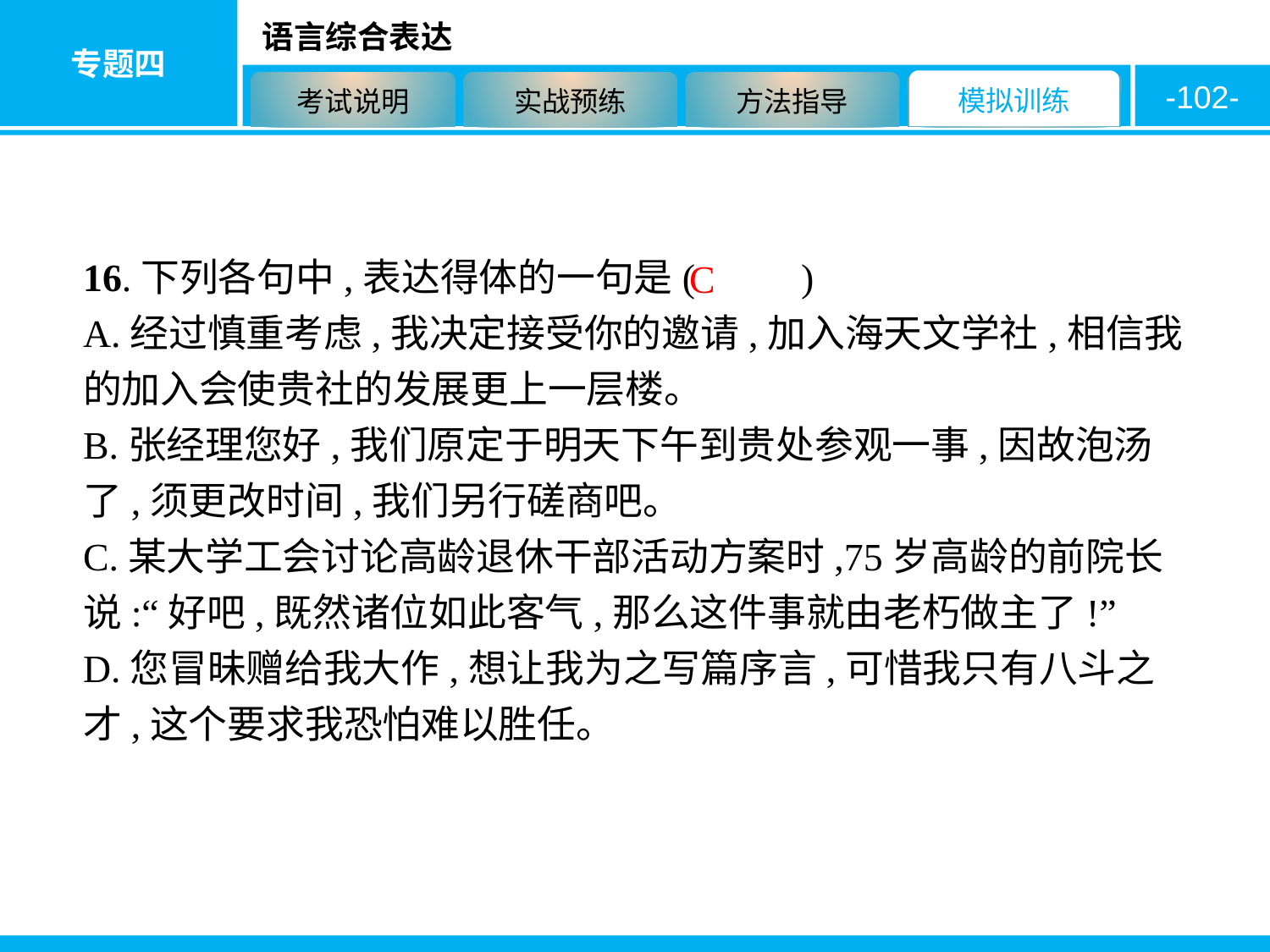

-102-
16.下列各句中,表达得体的一句是( 　　)
A.经过慎重考虑,我决定接受你的邀请,加入海天文学社,相信我的加入会使贵社的发展更上一层楼。
B.张经理您好,我们原定于明天下午到贵处参观一事,因故泡汤了,须更改时间,我们另行磋商吧。
C.某大学工会讨论高龄退休干部活动方案时,75岁高龄的前院长说:“好吧,既然诸位如此客气,那么这件事就由老朽做主了!”
D.您冒昧赠给我大作,想让我为之写篇序言,可惜我只有八斗之才,这个要求我恐怕难以胜任。
C